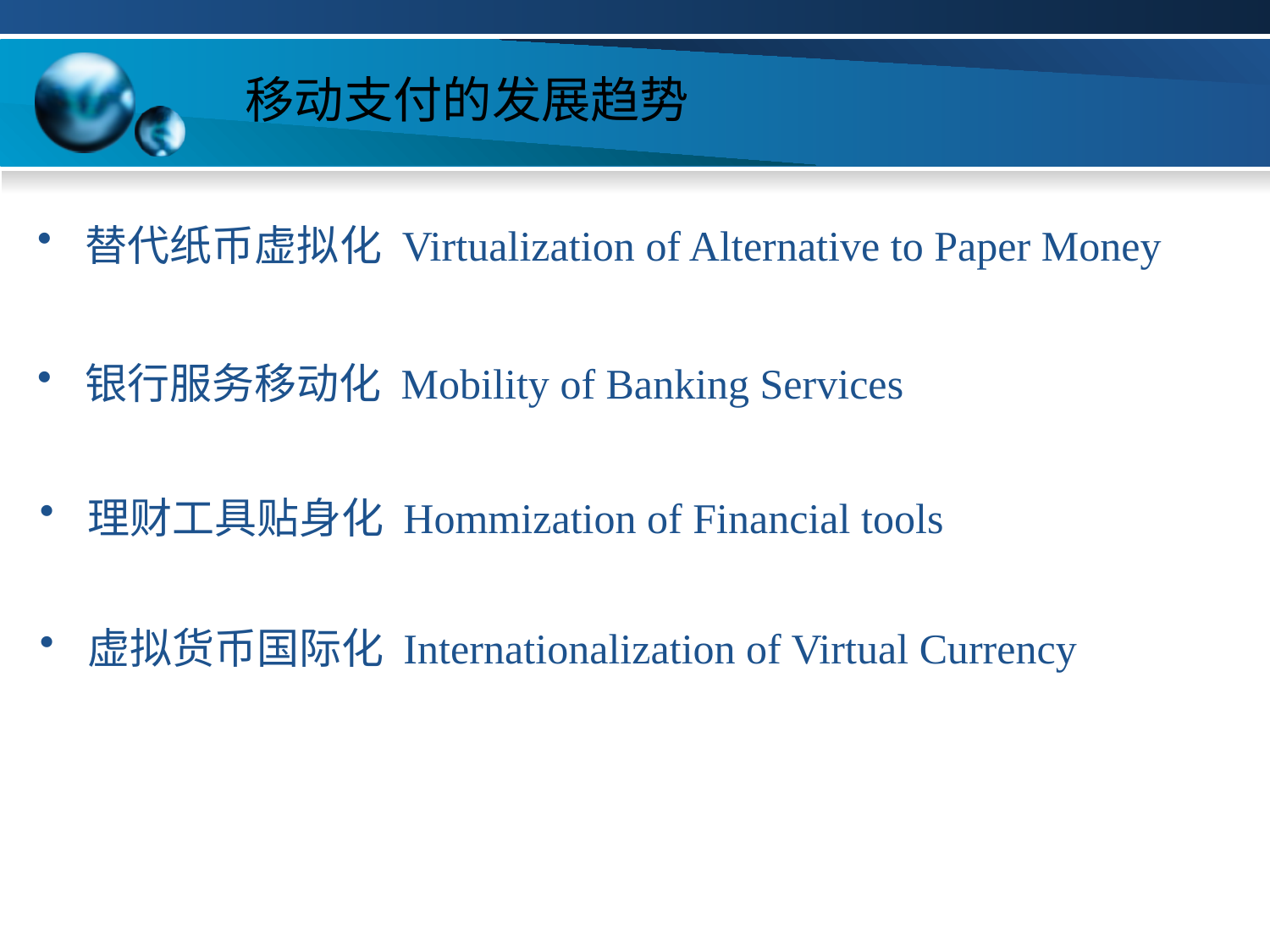

# 移动支付的发展趋势
替代纸币虚拟化 Virtualization of Alternative to Paper Money
银行服务移动化 Mobility of Banking Services
理财工具贴身化 Hommization of Financial tools
虚拟货币国际化 Internationalization of Virtual Currency